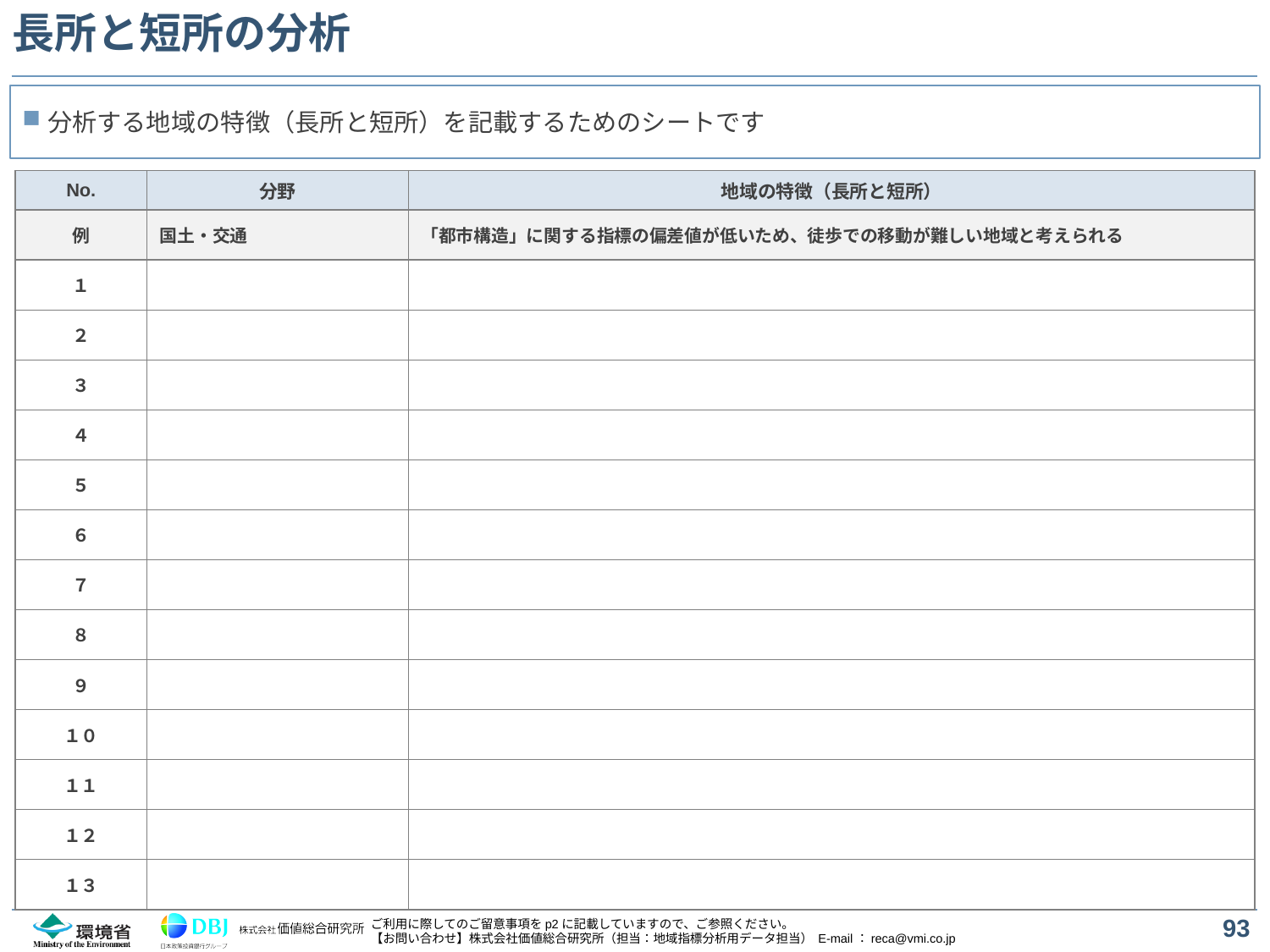

長所と短所の分析

分析する地域の特徴（長所と短所）を記載するためのシートです
| No. | 分野 | 地域の特徴（長所と短所） |
| --- | --- | --- |
| 例 | 国土・交通 | 「都市構造」に関する指標の偏差値が低いため、徒歩での移動が難しい地域と考えられる |
| １ |  |  |
| ２ |  |  |
| ３ |  |  |
| ４ |  |  |
| ５ |  |  |
| ６ |  |  |
| ７ |  |  |
| ８ |  |  |
| ９ |  |  |
| １０ |  |  |
| １１ |  |  |
| １２ |  |  |
| １３ |  |  |
93